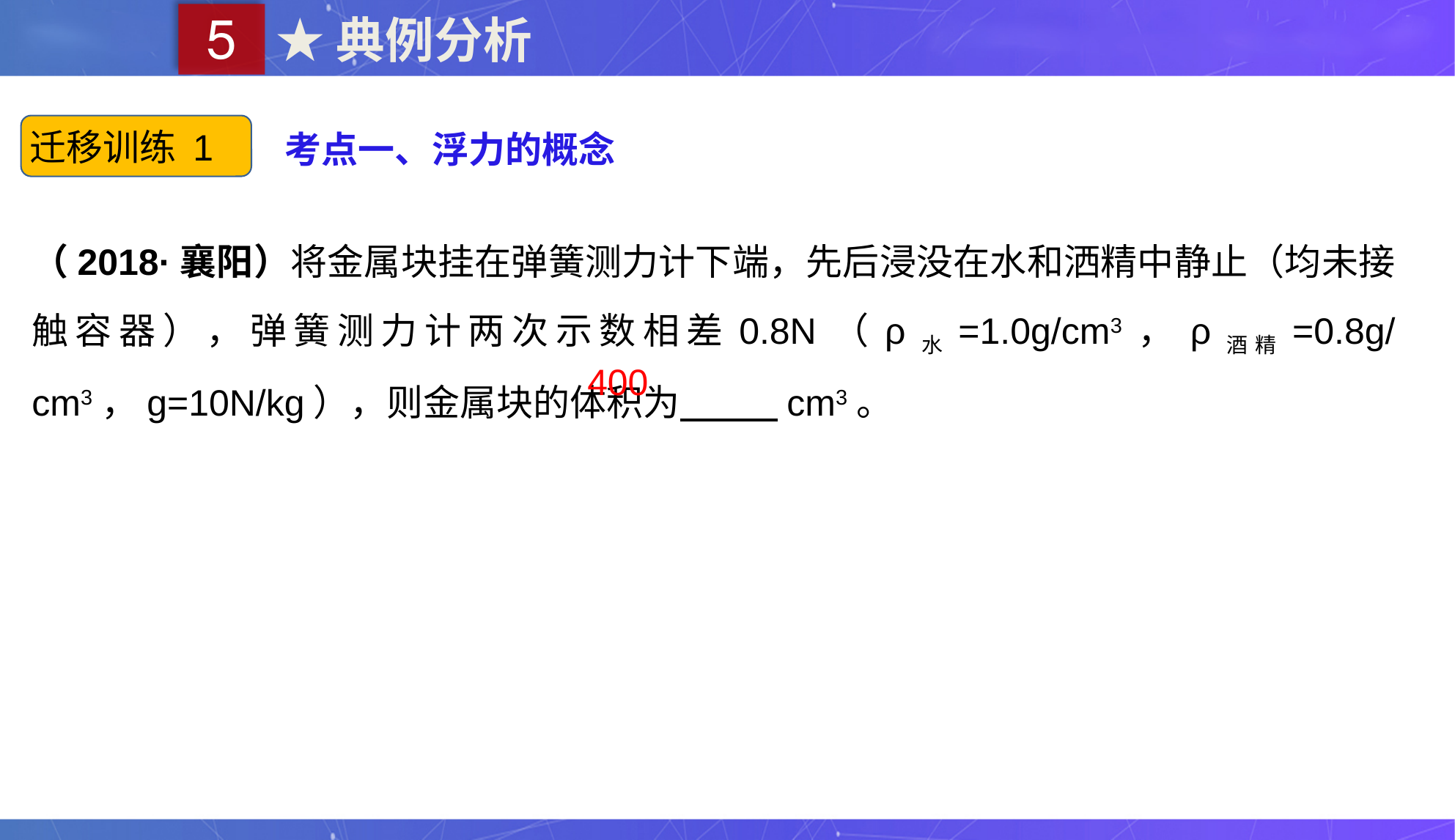

5
★典例分析
迁移训练 1
考点一、浮力的概念
（2018·襄阳）将金属块挂在弹簧测力计下端，先后浸没在水和洒精中静止（均未接触容器），弹簧测力计两次示数相差0.8N（ρ水=1.0g/cm3，ρ酒精=0.8g/cm3，g=10N/kg），则金属块的体积为　   　cm3。
400